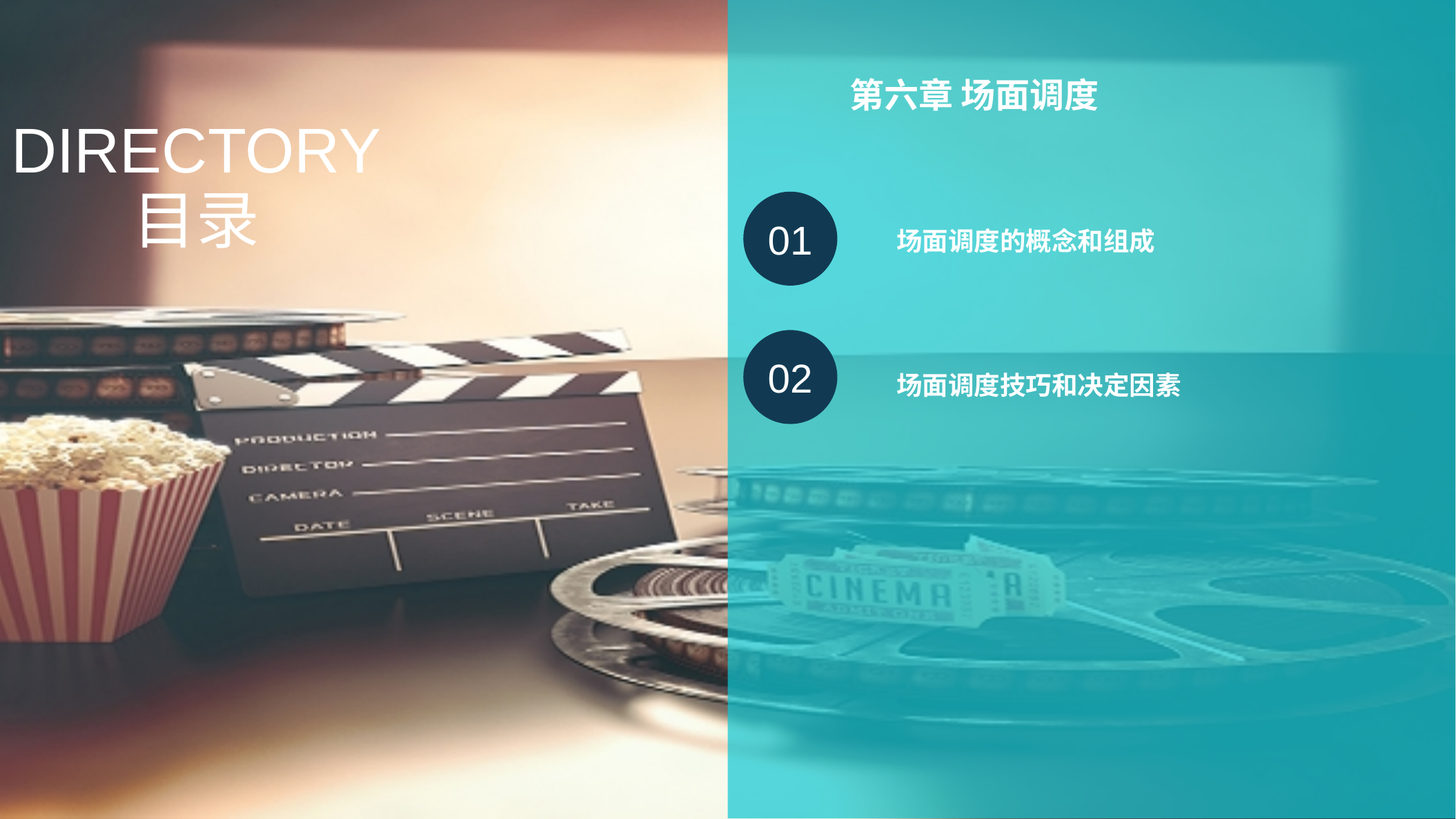

第六章 场面调度

DIRECTORY
目录
01
场面调度的概念和组成
02
场面调度技巧和决定因素